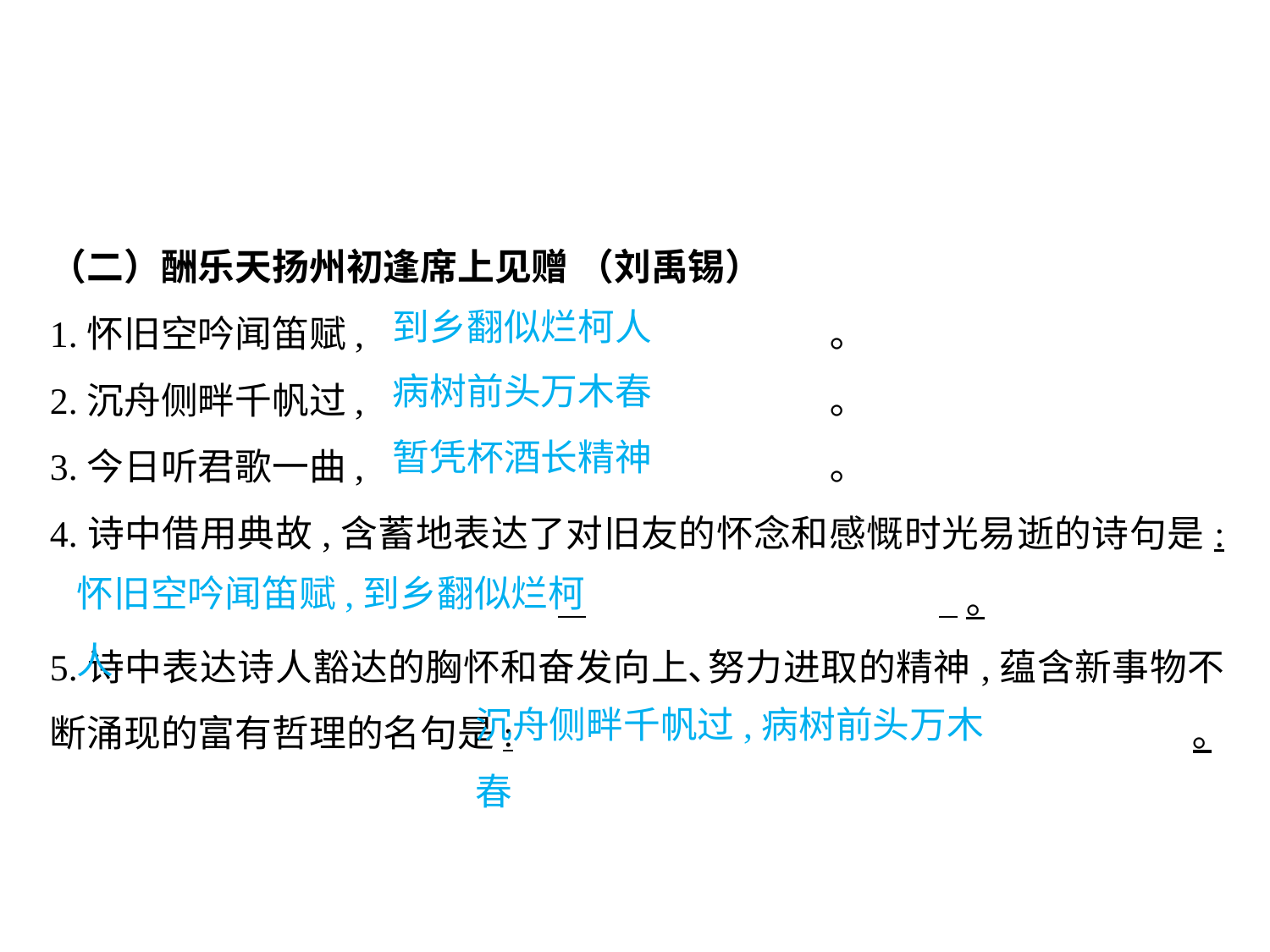

（二）酬乐天扬州初逢席上见赠 （刘禹锡）
1.怀旧空吟闻笛赋,				 ｡
2.沉舟侧畔千帆过,				 ｡
3.今日听君歌一曲,				 ｡
4.诗中借用典故,含蓄地表达了对旧友的怀念和感慨时光易逝的诗句是:				   			  ｡
5.诗中表达诗人豁达的胸怀和奋发向上､努力进取的精神,蕴含新事物不断涌现的富有哲理的名句是:						｡
到乡翻似烂柯人
病树前头万木春
暂凭杯酒长精神
怀旧空吟闻笛赋,到乡翻似烂柯人
沉舟侧畔千帆过,病树前头万木春